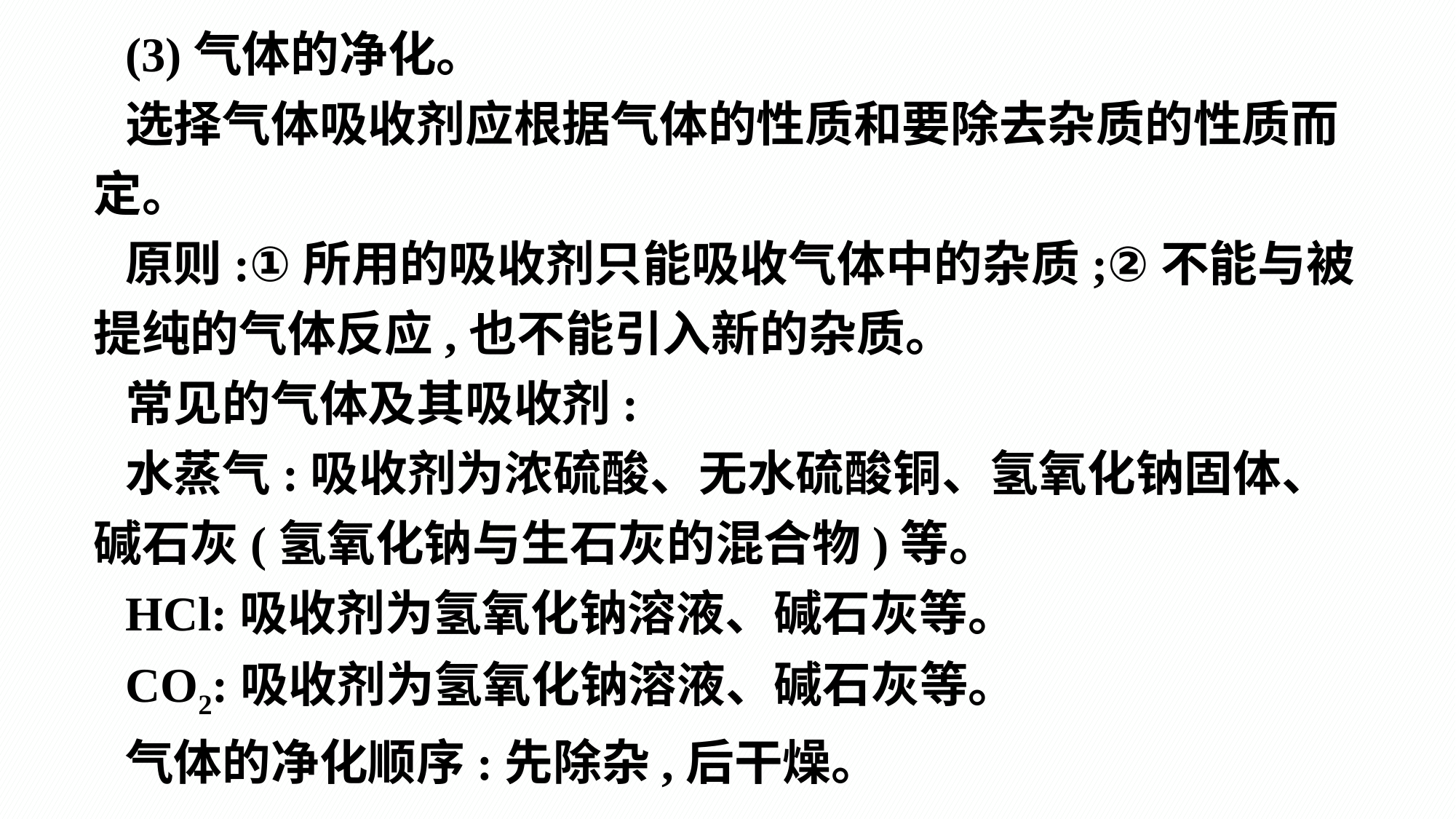

(3)气体的净化。
选择气体吸收剂应根据气体的性质和要除去杂质的性质而定。
原则:①所用的吸收剂只能吸收气体中的杂质;②不能与被提纯的气体反应,也不能引入新的杂质。
常见的气体及其吸收剂:
水蒸气:吸收剂为浓硫酸、无水硫酸铜、氢氧化钠固体、碱石灰(氢氧化钠与生石灰的混合物)等。
HCl:吸收剂为氢氧化钠溶液、碱石灰等。
CO2:吸收剂为氢氧化钠溶液、碱石灰等。
气体的净化顺序:先除杂,后干燥。